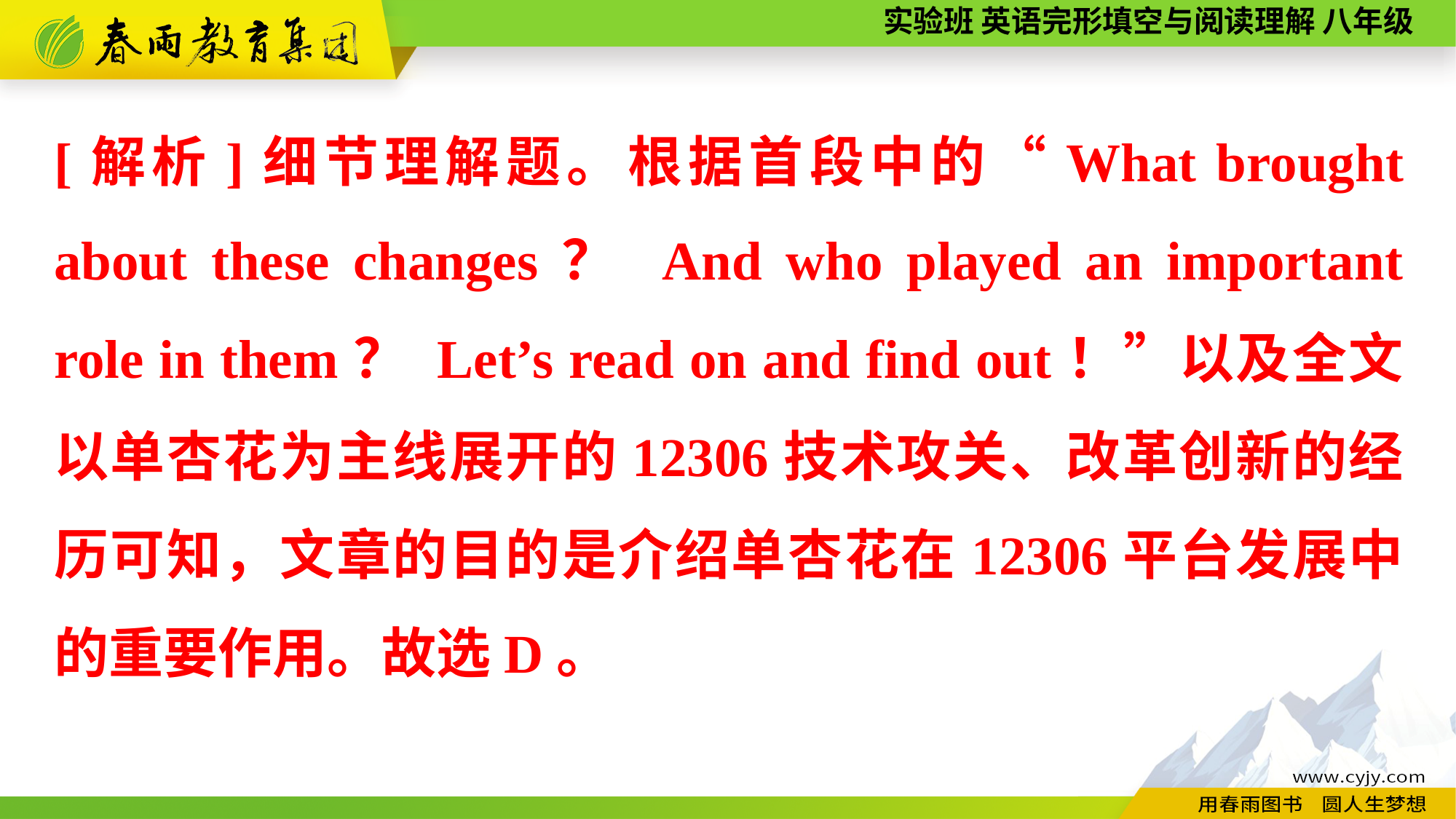

[解析]细节理解题。根据首段中的“What brought about these changes？ And who played an important role in them？ Let’s read on and find out！”以及全文以单杏花为主线展开的12306技术攻关、改革创新的经历可知，文章的目的是介绍单杏花在12306平台发展中的重要作用。故选D。